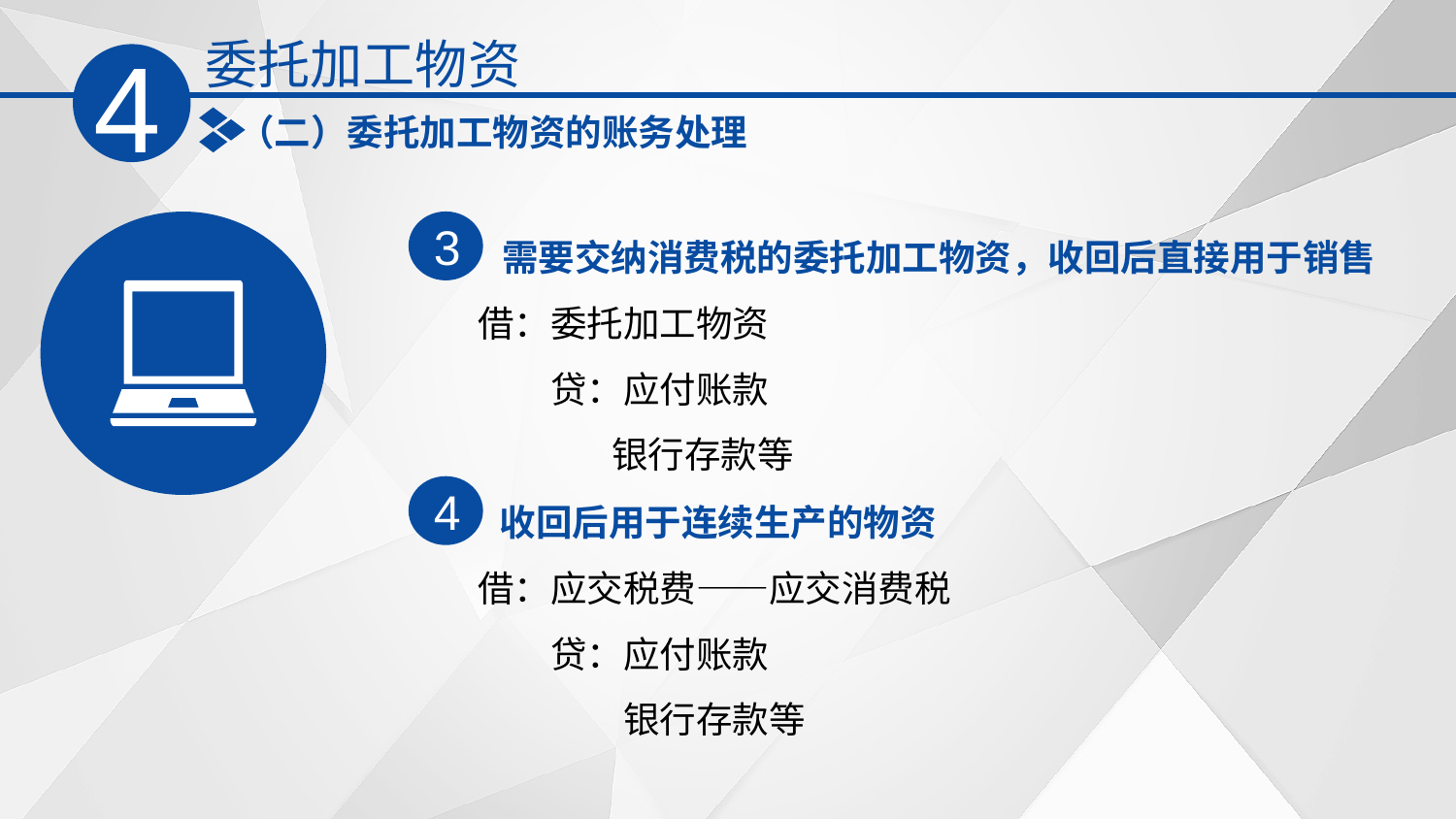

委托加工物资
4

（二）委托加工物资的账务处理

需要交纳消费税的委托加工物资，收回后直接用于销售
3

借：委托加工物资
　　贷：应付账款
　　　   银行存款等
收回后用于连续生产的物资
4
借：应交税费——应交消费税
　　贷：应付账款
　　　　银行存款等